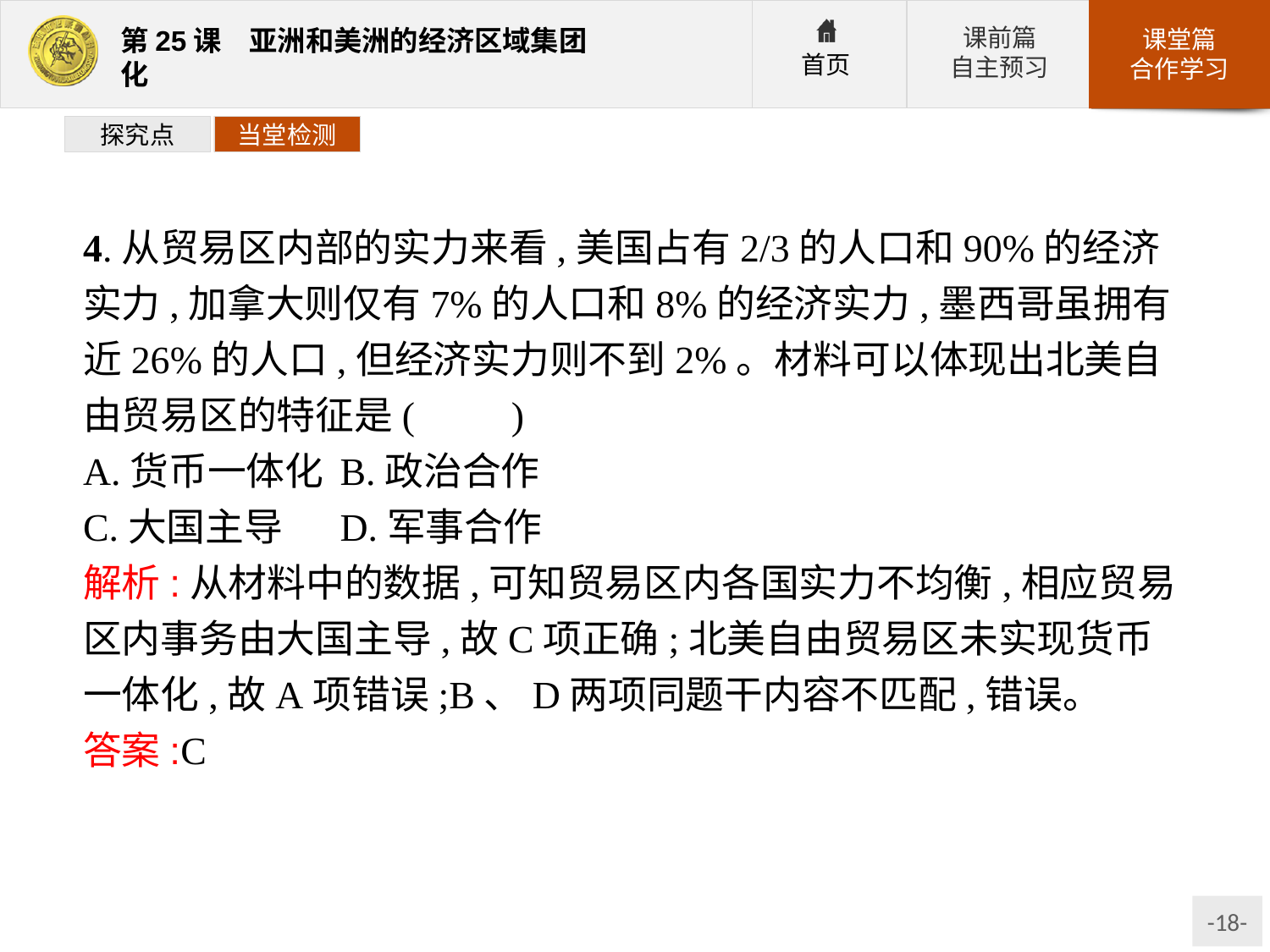

探究点
当堂检测
4.从贸易区内部的实力来看,美国占有2/3的人口和90%的经济实力,加拿大则仅有7%的人口和8%的经济实力,墨西哥虽拥有近26%的人口,但经济实力则不到2%。材料可以体现出北美自由贸易区的特征是(　　)
A.货币一体化	B.政治合作
C.大国主导	D.军事合作
解析:从材料中的数据,可知贸易区内各国实力不均衡,相应贸易区内事务由大国主导,故C项正确;北美自由贸易区未实现货币一体化,故A项错误;B、D两项同题干内容不匹配,错误。
答案:C